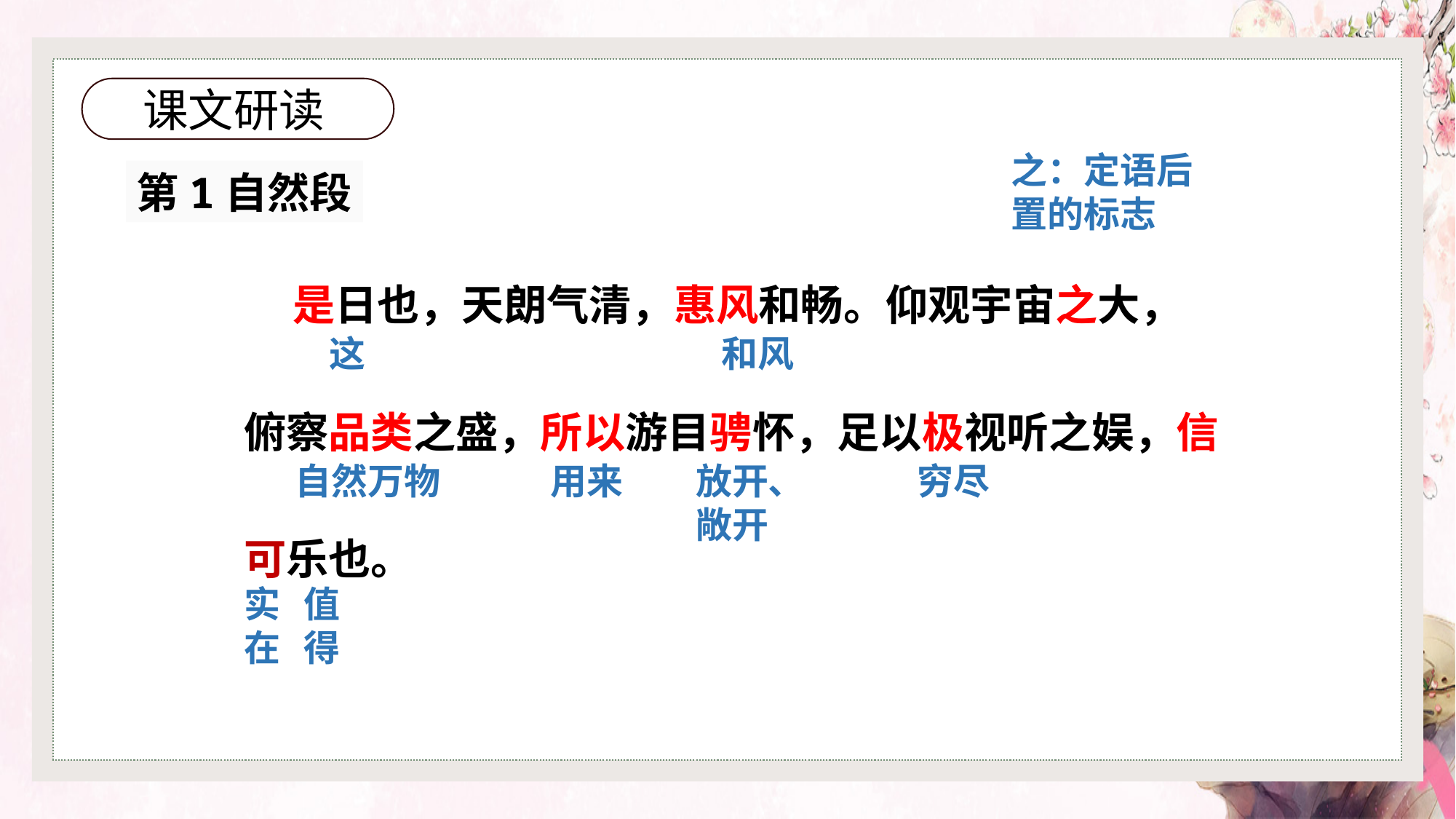

课文研读

之：定语后置的标志
第1自然段
    是日也，天朗气清，惠风和畅。仰观宇宙之大，俯察品类之盛，所以游目骋怀，足以极视听之娱，信可乐也。
这
和风
自然万物
用来
放开、
敞开
穷尽
实在
值得